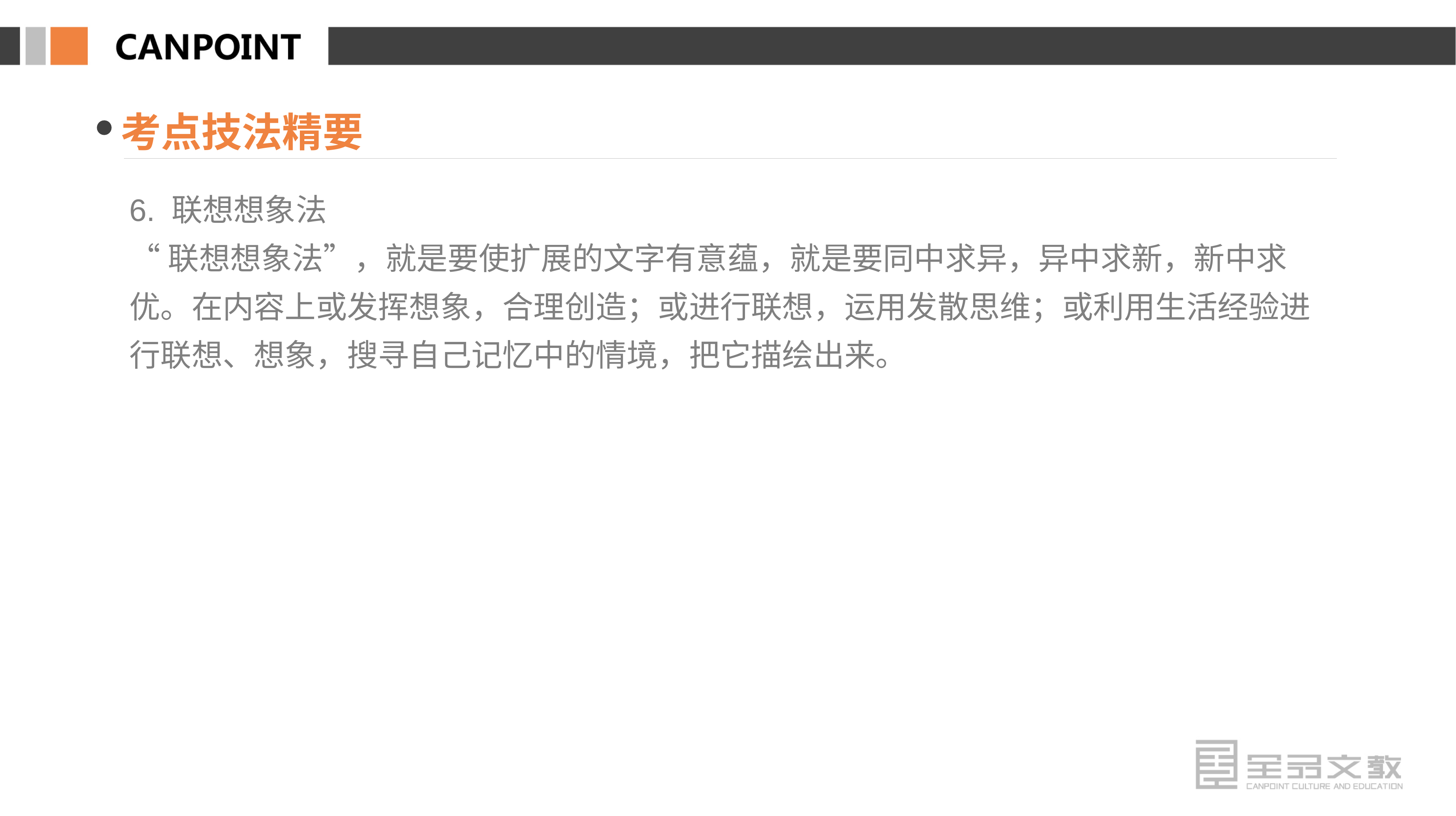

考点技法精要

6. 联想想象法
“联想想象法”，就是要使扩展的文字有意蕴，就是要同中求异，异中求新，新中求优。在内容上或发挥想象，合理创造；或进行联想，运用发散思维；或利用生活经验进行联想、想象，搜寻自己记忆中的情境，把它描绘出来。